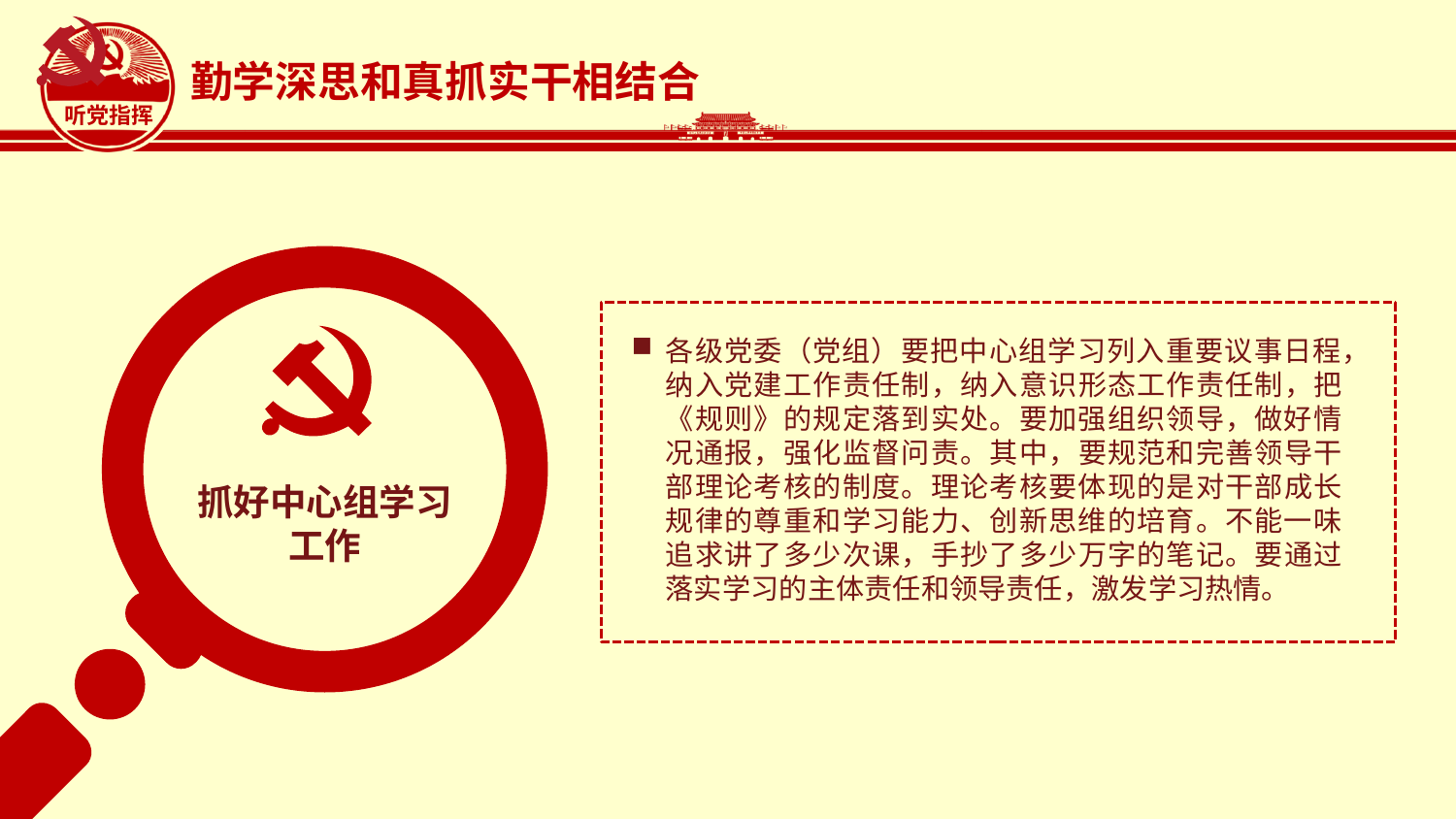

勤学深思和真抓实干相结合

各级党委（党组）要把中心组学习列入重要议事日程，纳入党建工作责任制，纳入意识形态工作责任制，把《规则》的规定落到实处。要加强组织领导，做好情况通报，强化监督问责。其中，要规范和完善领导干部理论考核的制度。理论考核要体现的是对干部成长规律的尊重和学习能力、创新思维的培育。不能一味追求讲了多少次课，手抄了多少万字的笔记。要通过落实学习的主体责任和领导责任，激发学习热情。
抓好中心组学习工作